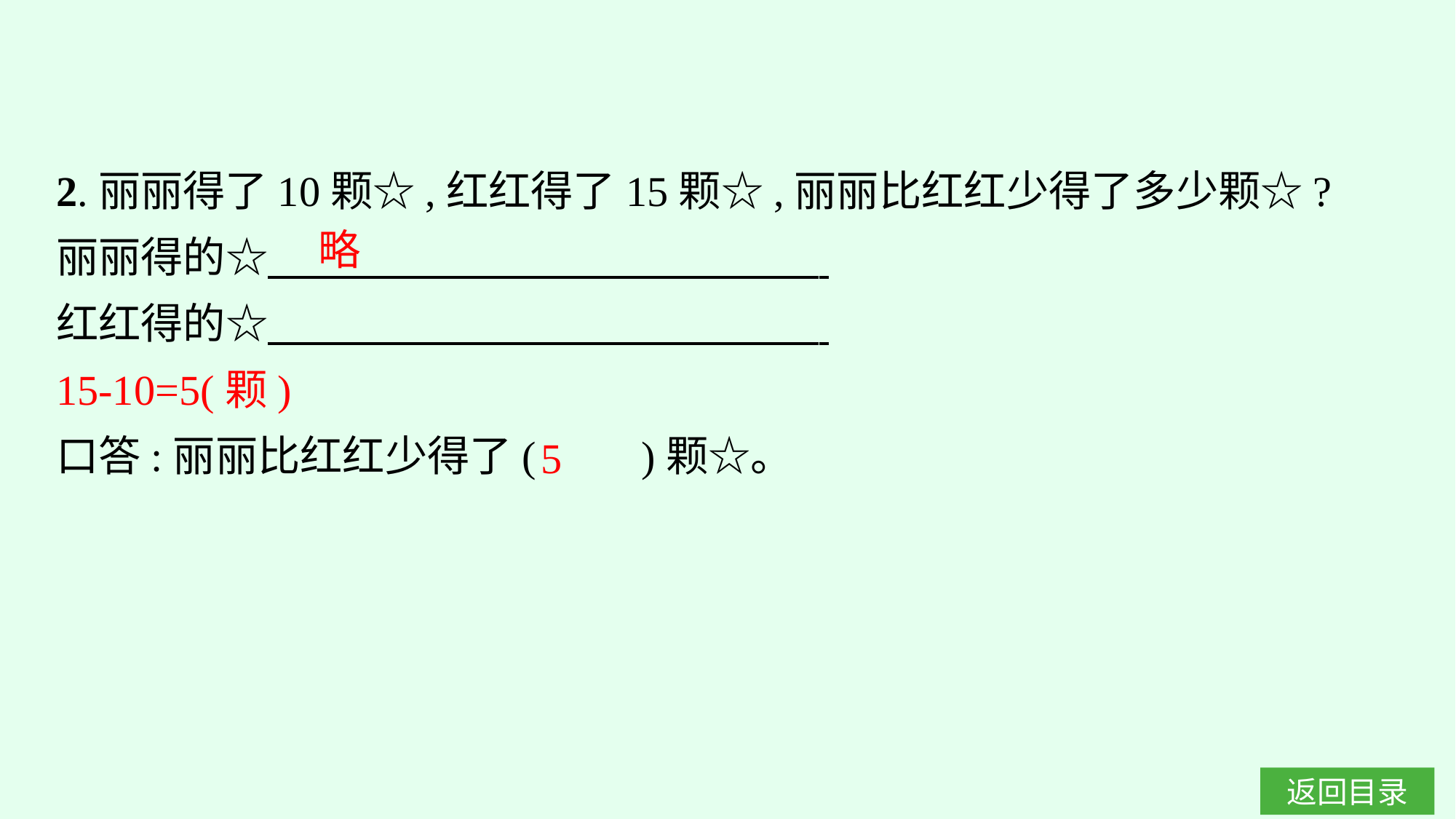

2.丽丽得了10颗☆,红红得了15颗☆,丽丽比红红少得了多少颗☆?
丽丽得的☆
红红得的☆
15-10=5(颗)
口答:丽丽比红红少得了(　　)颗☆。
略
5